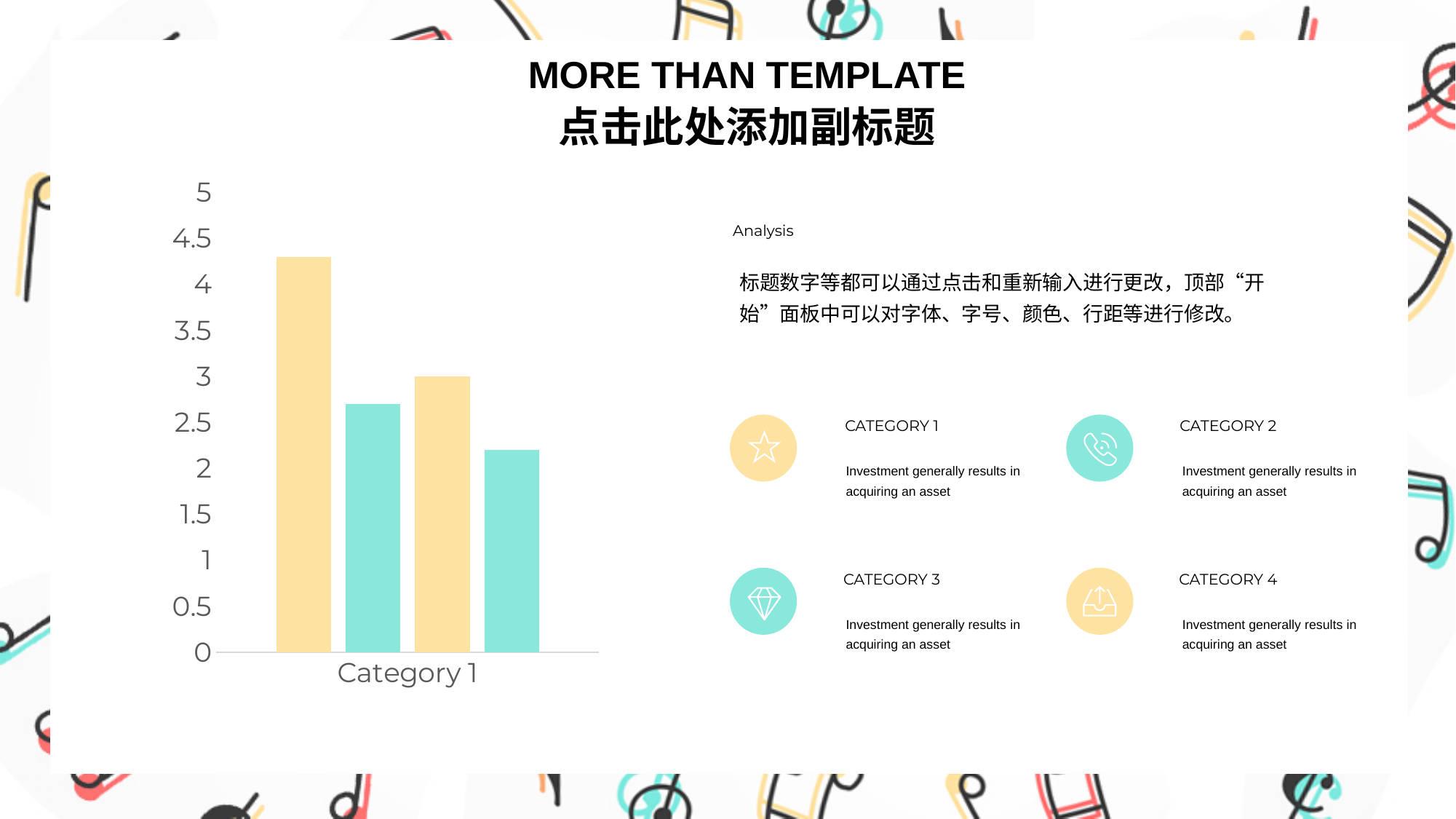

MORE THAN TEMPLATE
点击此处添加副标题

### Chart

| Category | Series 1 | Series 2 | Series 3 | Series 4 |
|---|---|---|---|---|
| Category 1 | 4.3 | 2.7 | 3.0 | 2.2 |
Analysis
标题数字等都可以通过点击和重新输入进行更改，顶部“开始”面板中可以对字体、字号、颜色、行距等进行修改。
CATEGORY 1
CATEGORY 2

Investment generally results in acquiring an asset
Investment generally results in acquiring an asset
CATEGORY 3
CATEGORY 4

Investment generally results in acquiring an asset
Investment generally results in acquiring an asset